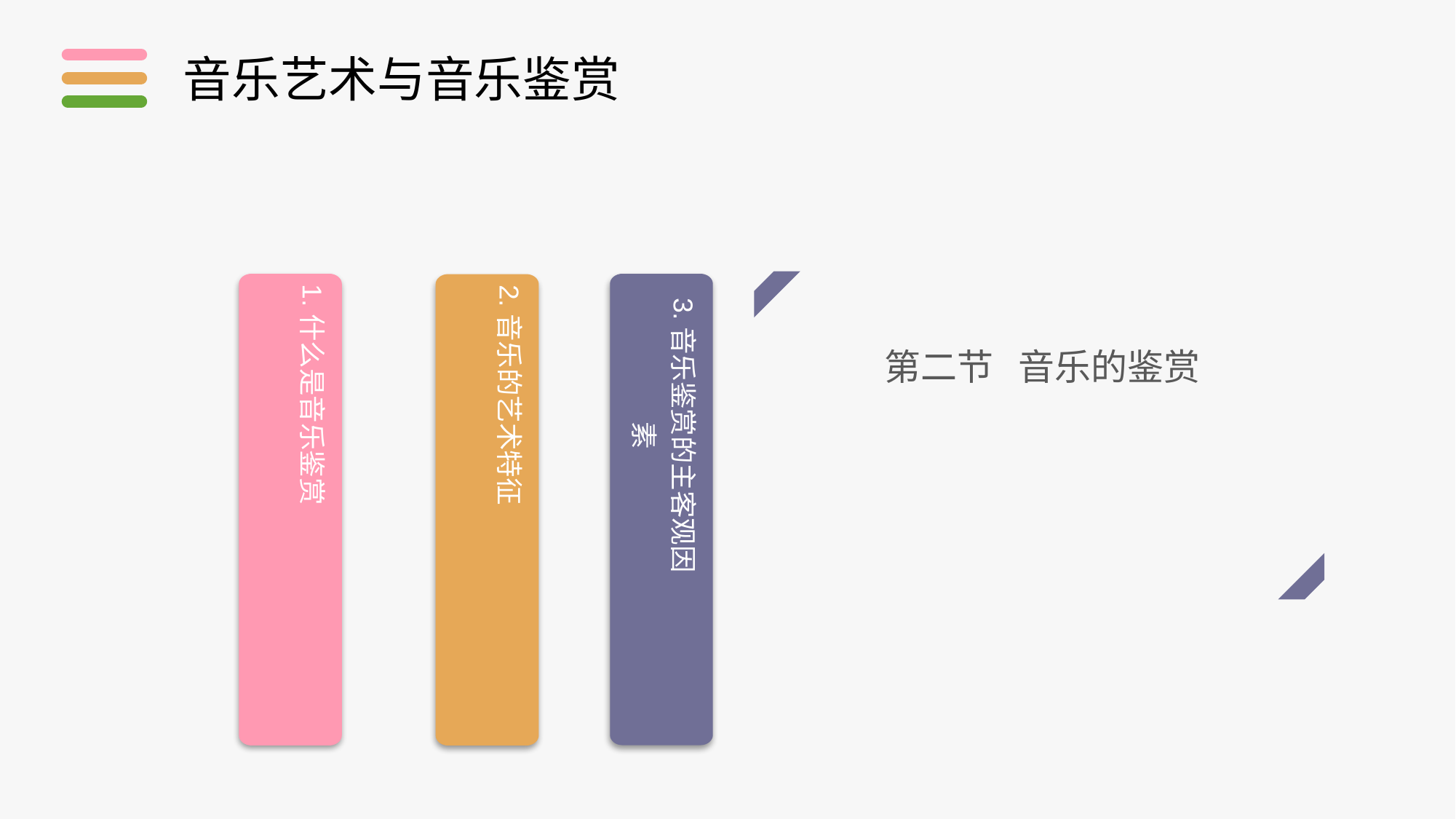

音乐艺术与音乐鉴赏

1.什么是音乐鉴赏
3.音乐鉴赏的主客观因素
2.音乐的艺术特征
第二节   音乐的鉴赏